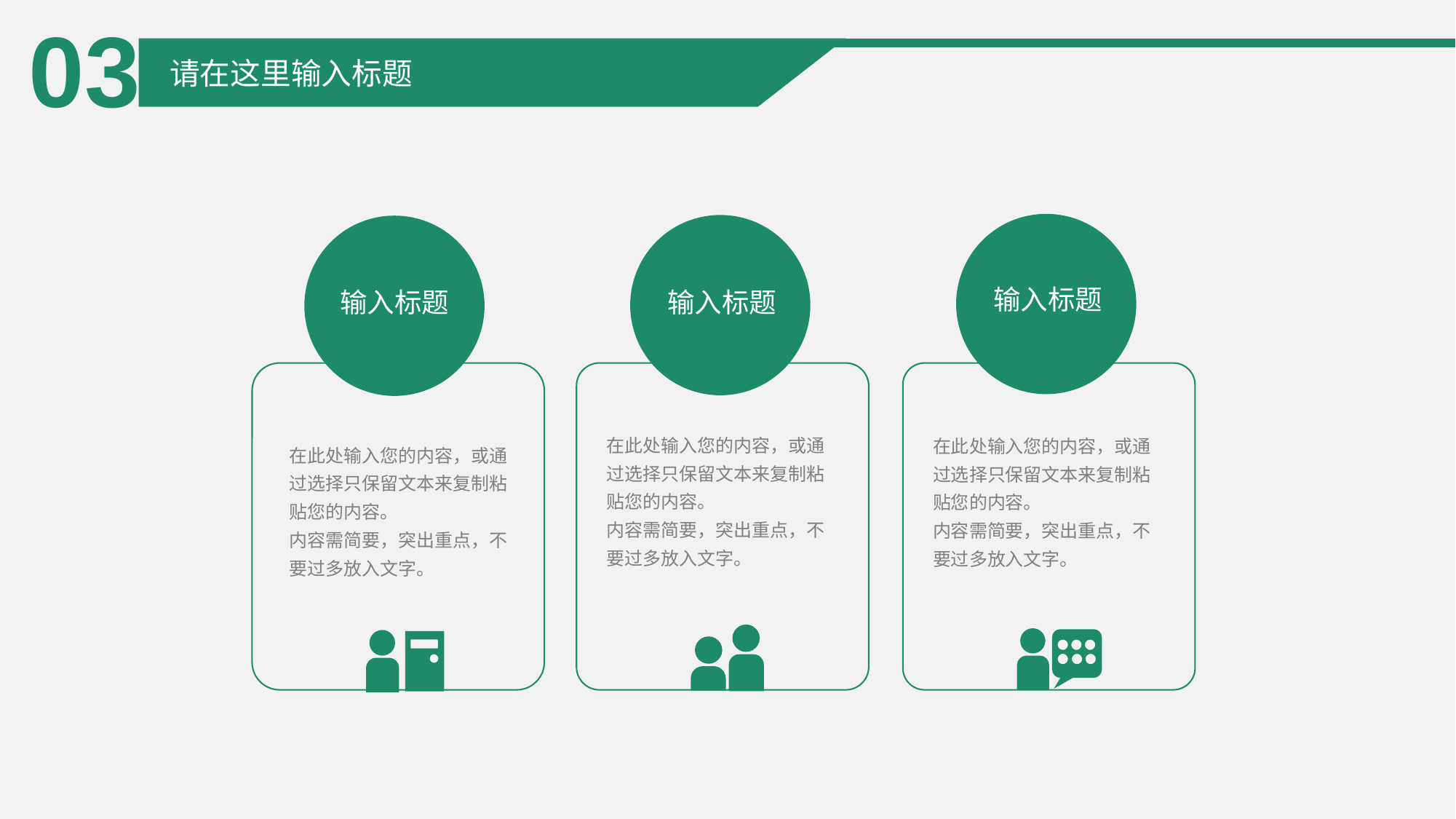

03
请在这里输入标题

输入标题
输入标题
输入标题

在此处输入您的内容，或通过选择只保留文本来复制粘贴您的内容。
内容需简要，突出重点，不要过多放入文字。
在此处输入您的内容，或通过选择只保留文本来复制粘贴您的内容。
内容需简要，突出重点，不要过多放入文字。
在此处输入您的内容，或通过选择只保留文本来复制粘贴您的内容。
内容需简要，突出重点，不要过多放入文字。